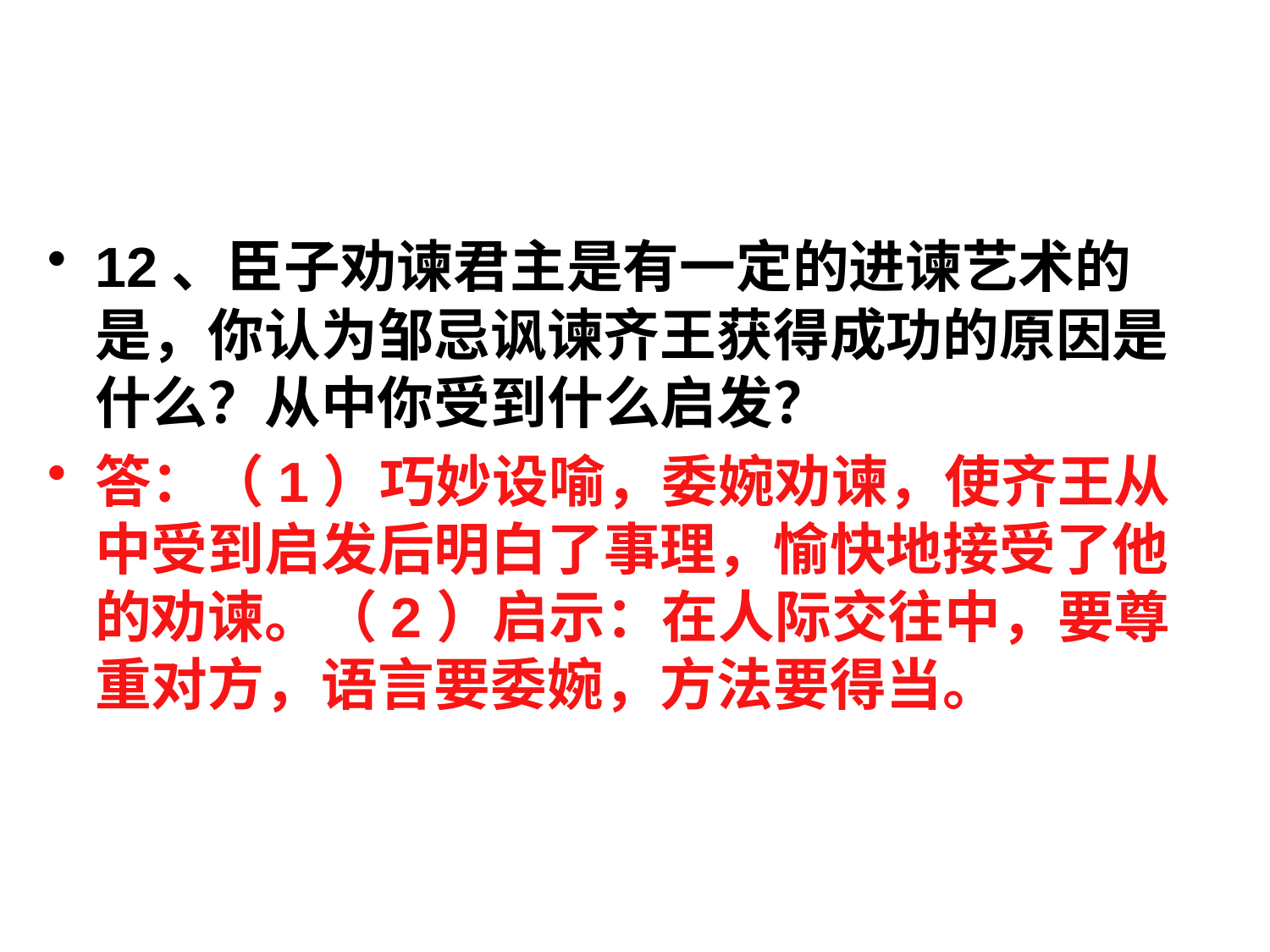

12、臣子劝谏君主是有一定的进谏艺术的是，你认为邹忌讽谏齐王获得成功的原因是什么？从中你受到什么启发？
答：（1）巧妙设喻，委婉劝谏，使齐王从中受到启发后明白了事理，愉快地接受了他的劝谏。（2）启示：在人际交往中，要尊重对方，语言要委婉，方法要得当。